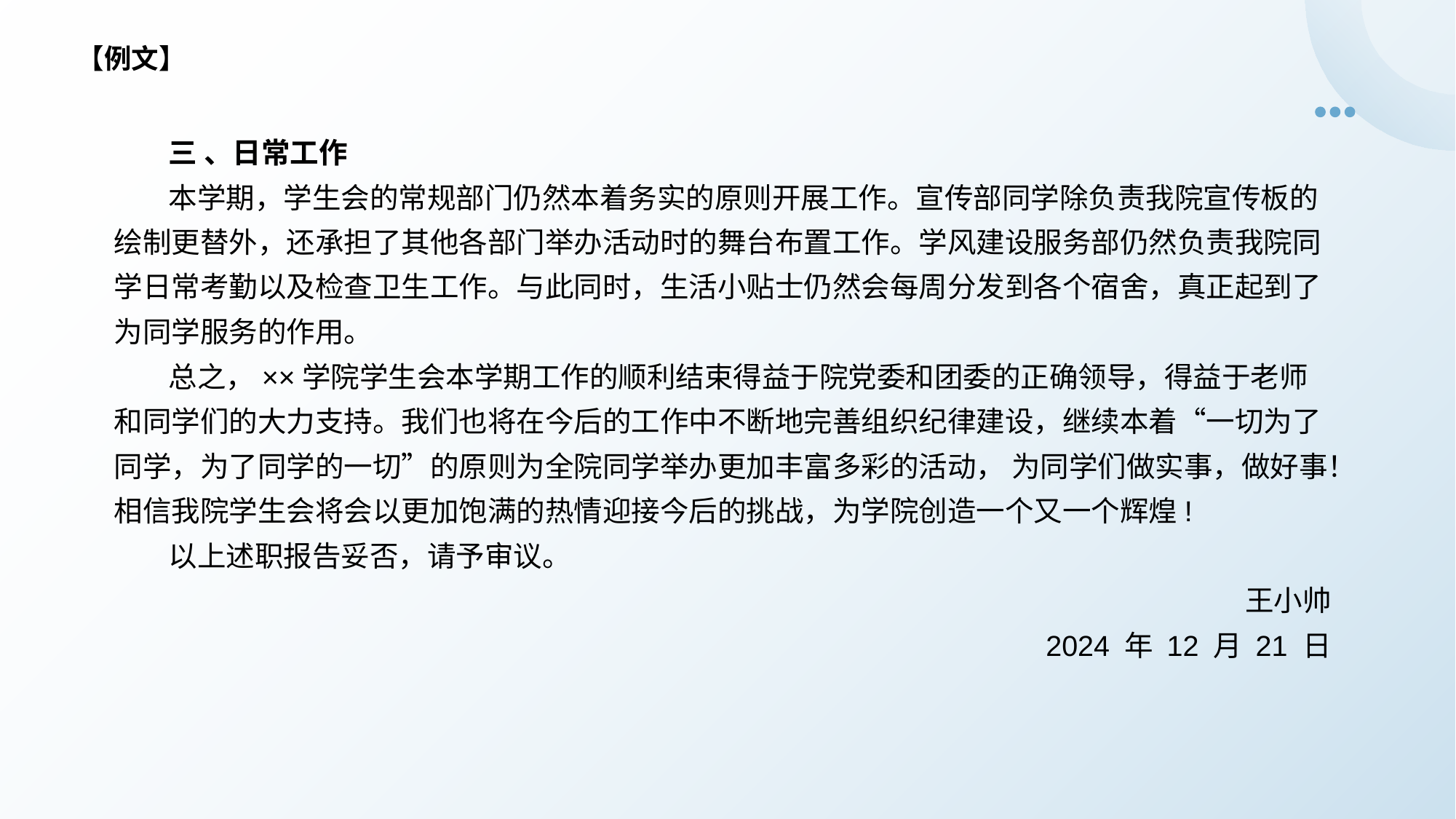

【例文】
三 、日常工作
本学期，学生会的常规部门仍然本着务实的原则开展工作。宣传部同学除负责我院宣传板的绘制更替外，还承担了其他各部门举办活动时的舞台布置工作。学风建设服务部仍然负责我院同学日常考勤以及检查卫生工作。与此同时，生活小贴士仍然会每周分发到各个宿舍，真正起到了为同学服务的作用。
总之，××学院学生会本学期工作的顺利结束得益于院党委和团委的正确领导，得益于老师和同学们的大力支持。我们也将在今后的工作中不断地完善组织纪律建设，继续本着“一切为了同学，为了同学的一切”的原则为全院同学举办更加丰富多彩的活动， 为同学们做实事，做好事！相信我院学生会将会以更加饱满的热情迎接今后的挑战，为学院创造一个又一个辉煌!
以上述职报告妥否，请予审议。
王小帅
2024 年 12 月 21 日